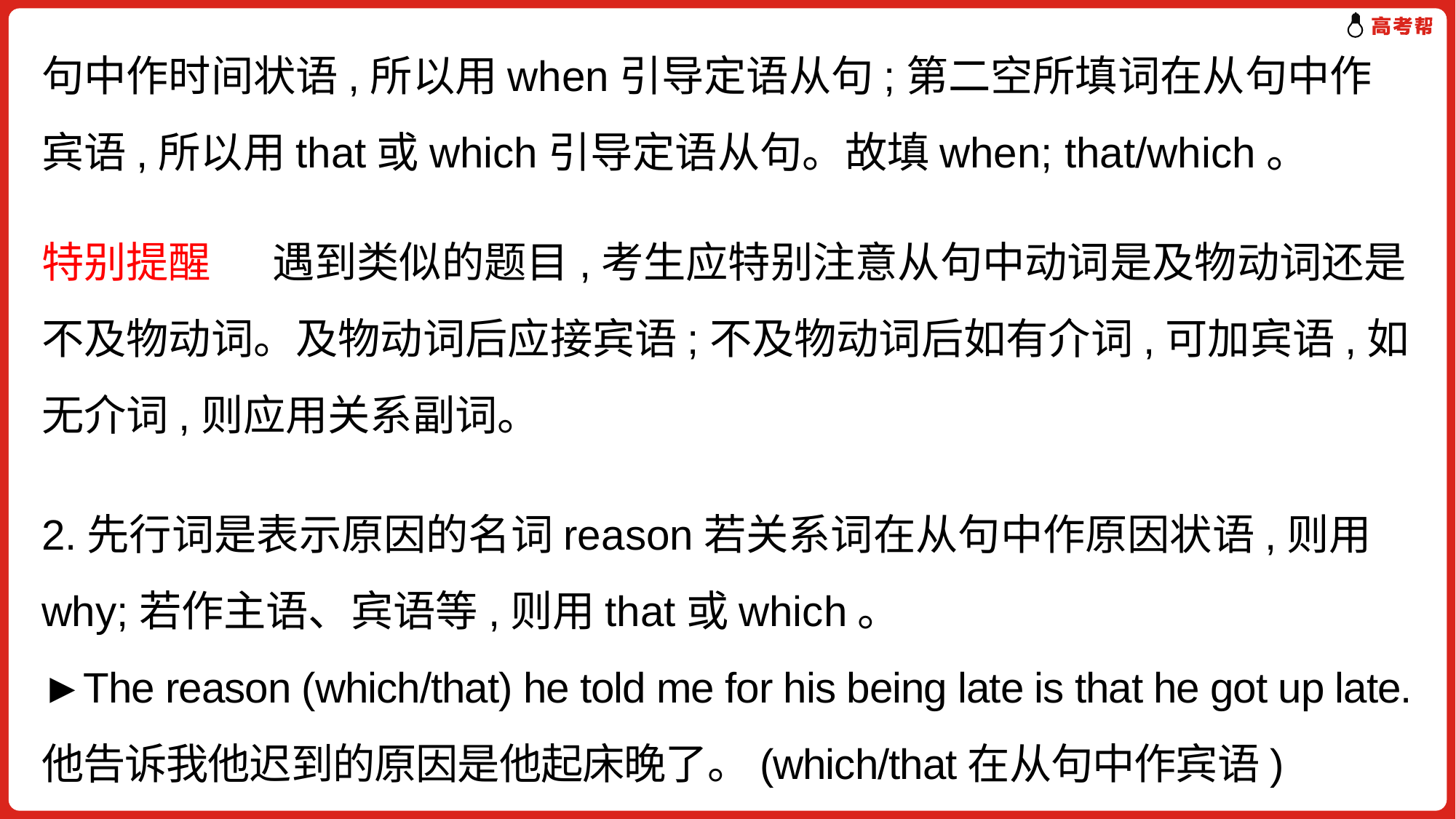

句中作时间状语,所以用when引导定语从句;第二空所填词在从句中作宾语,所以用that或which引导定语从句。故填when; that/which。

2.先行词是表示原因的名词reason若关系词在从句中作原因状语,则用why;若作主语、宾语等,则用that或which。
►The reason (which/that) he told me for his being late is that he got up late.他告诉我他迟到的原因是他起床晚了。(which/that在从句中作宾语)
特别提醒　  遇到类似的题目,考生应特别注意从句中动词是及物动词还是不及物动词。及物动词后应接宾语;不及物动词后如有介词,可加宾语,如无介词,则应用关系副词。